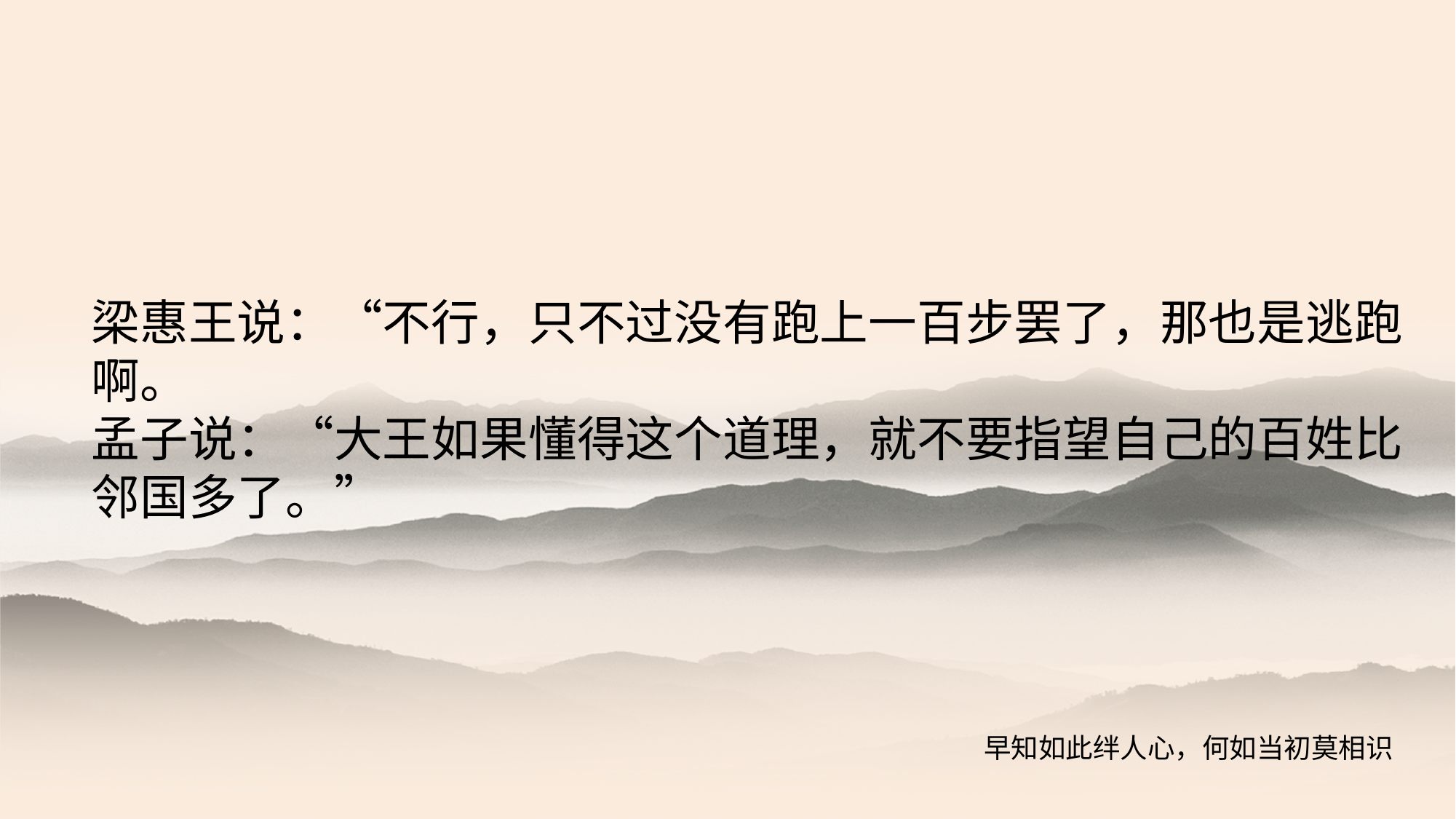

梁惠王说：“不行，只不过没有跑上一百步罢了，那也是逃跑啊。
孟子说：“大王如果懂得这个道理，就不要指望自己的百姓比邻国多了。”